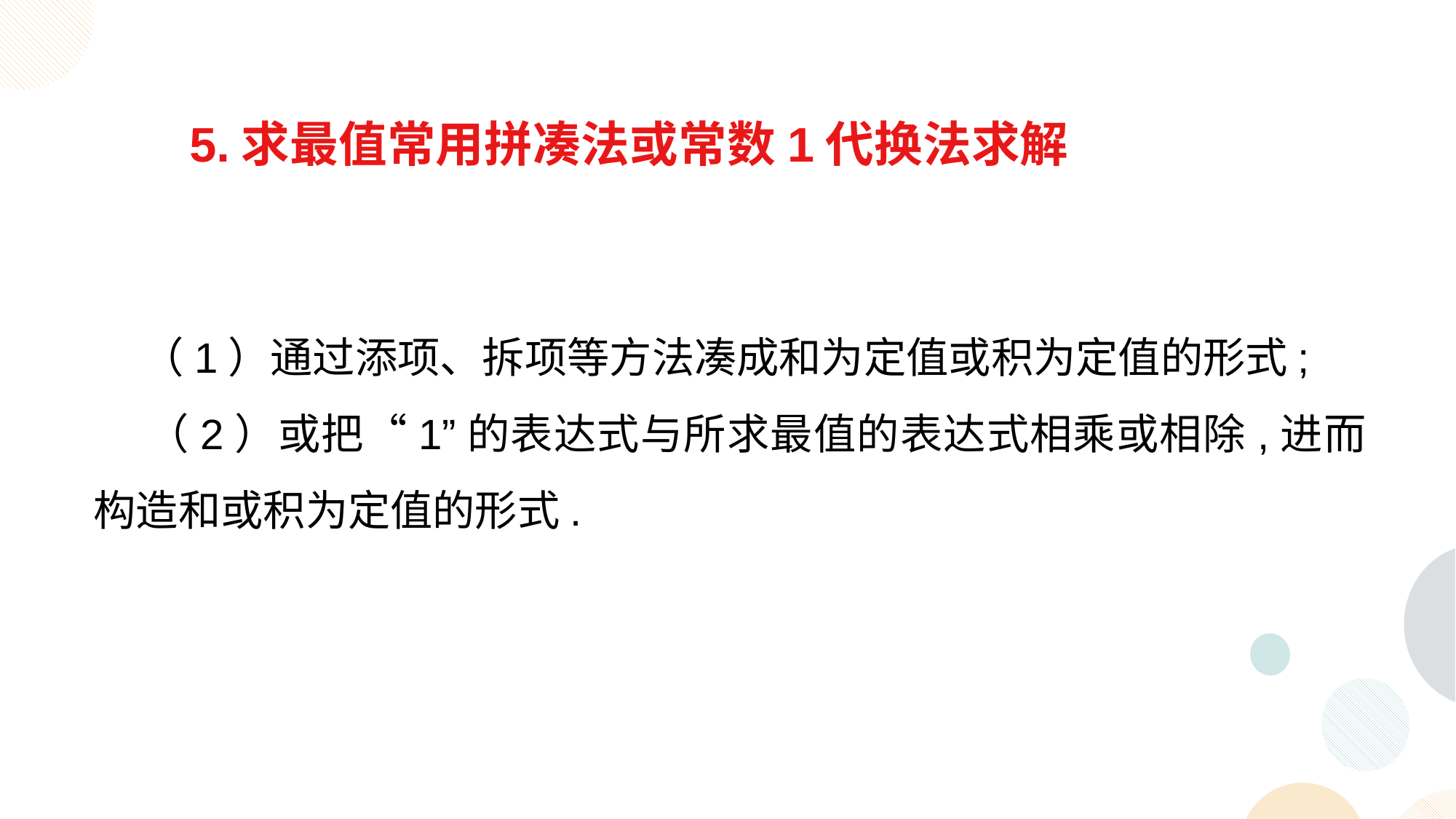

5.求最值常用拼凑法或常数1代换法求解
    （1）通过添项、拆项等方法凑成和为定值或积为定值的形式;
    （2）或把“1”的表达式与所求最值的表达式相乘或相除,进而构造和或积为定值的形式.